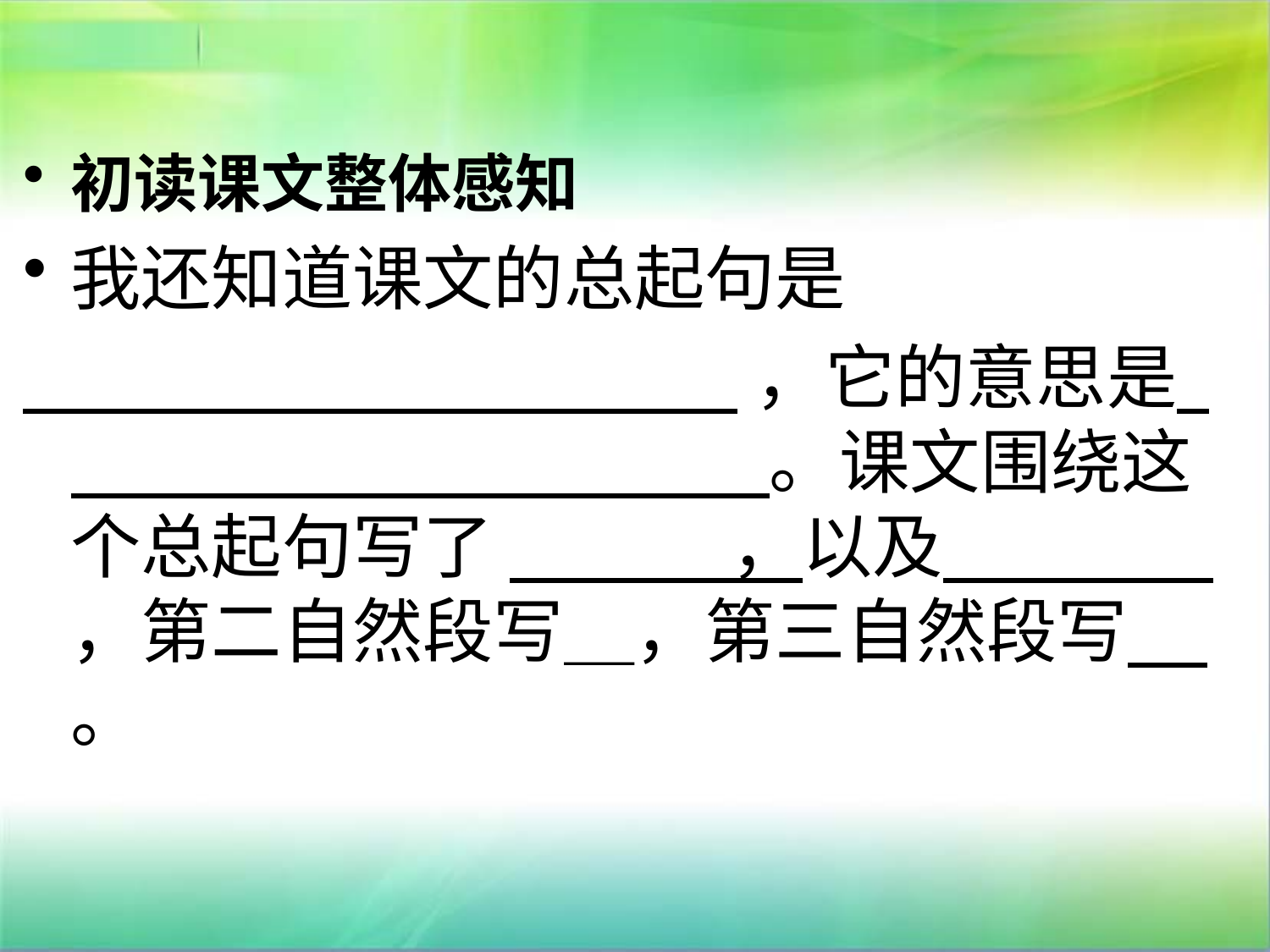

初读课文整体感知
我还知道课文的总起句是
                                             ，它的意思是                                               。课文围绕这个总起句写了               ，以及                  ，第二自然段写＿，第三自然段写      。